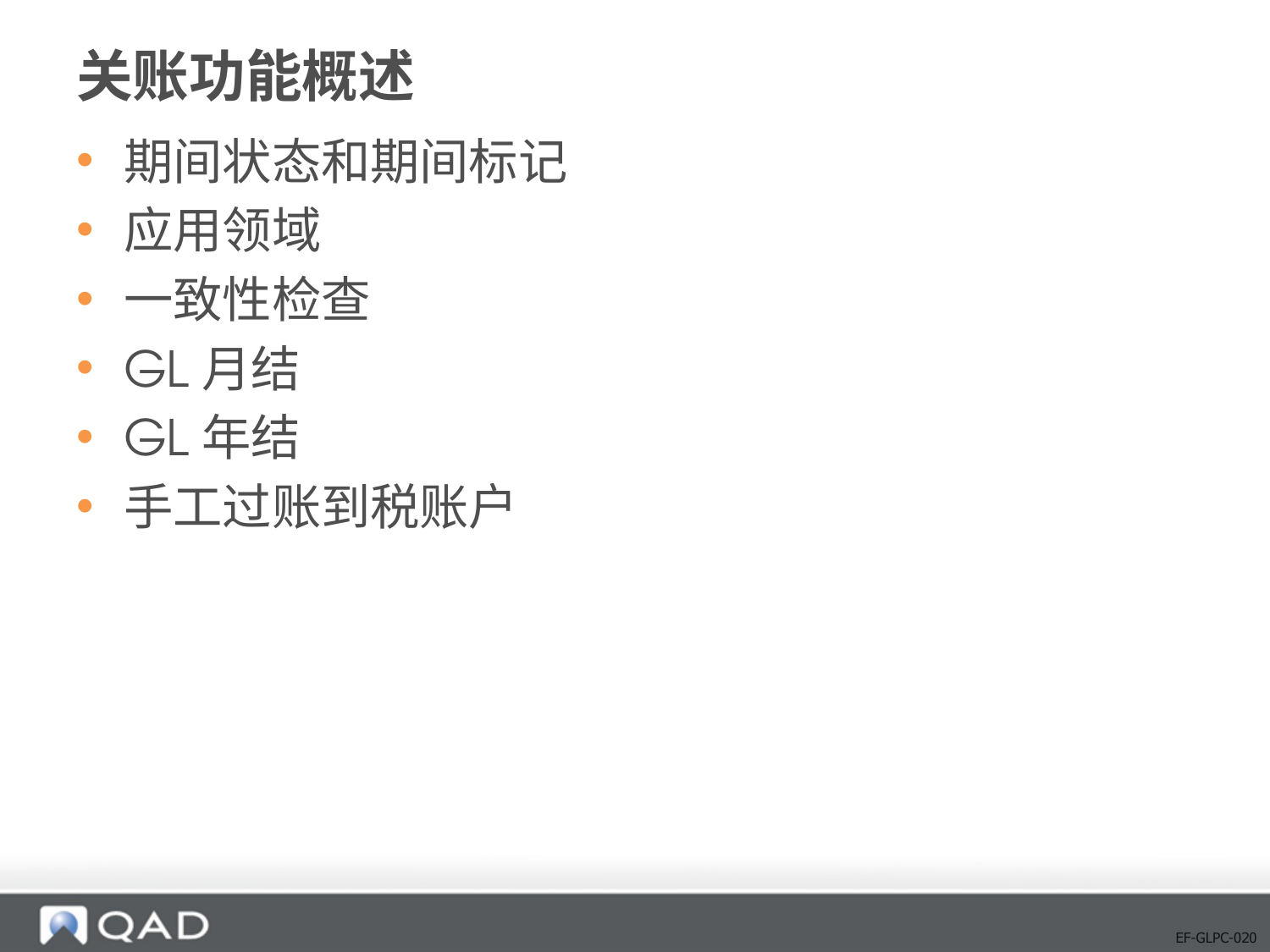

# 关账功能概述
期间状态和期间标记
应用领域
一致性检查
GL月结
GL年结
手工过账到税账户
EF-GLPC-020